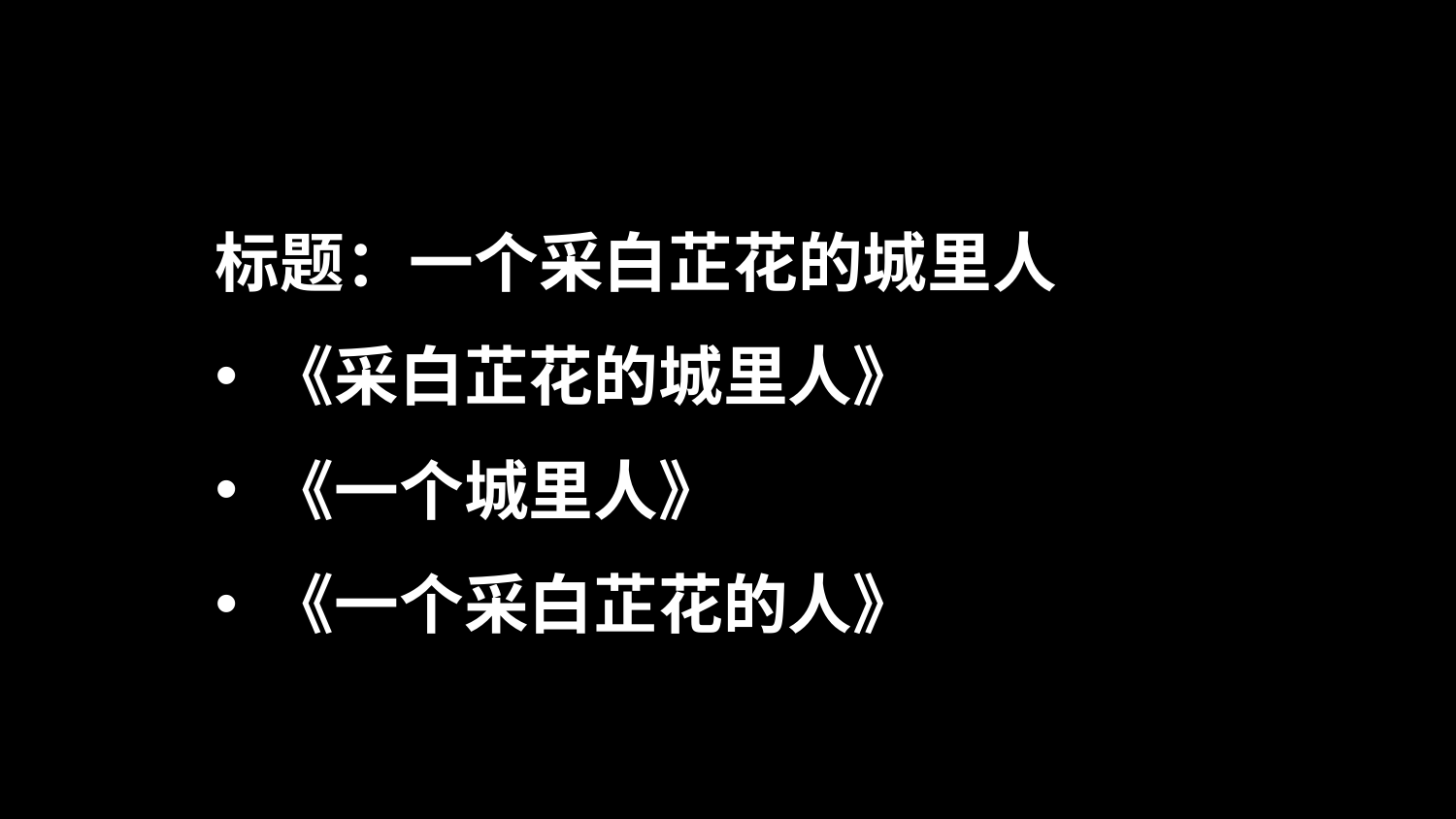

标题：一个采白芷花的城里人
《采白芷花的城里人》
《一个城里人》
《一个采白芷花的人》